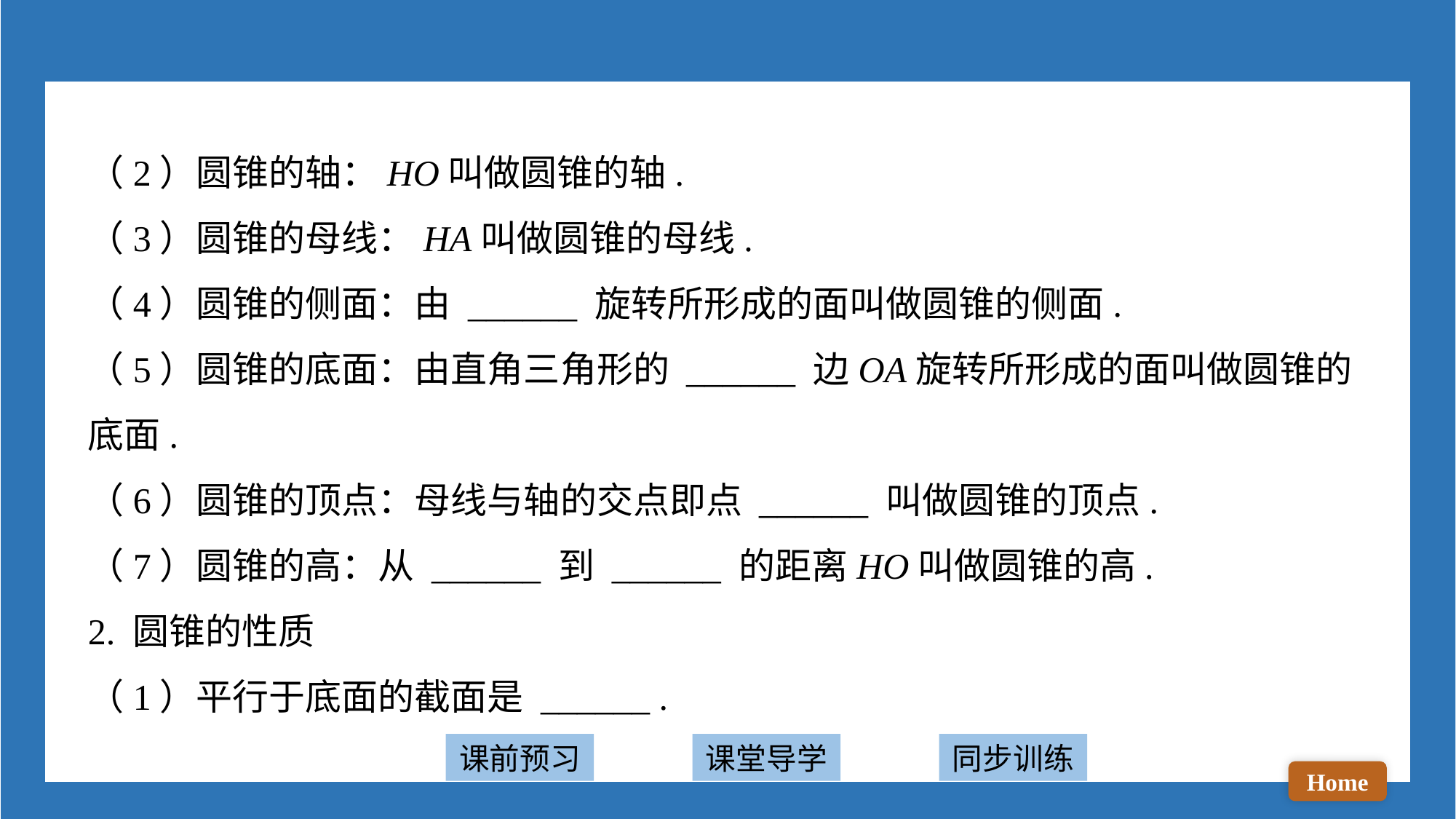

（2）圆锥的轴：HO叫做圆锥的轴.
（3）圆锥的母线：HA叫做圆锥的母线.
（4）圆锥的侧面：由 ______ 旋转所形成的面叫做圆锥的侧面.
（5）圆锥的底面：由直角三角形的 ______ 边OA旋转所形成的面叫做圆锥的底面.
（6）圆锥的顶点：母线与轴的交点即点 ______ 叫做圆锥的顶点.
（7）圆锥的高：从 ______ 到 ______ 的距离HO叫做圆锥的高.
2. 圆锥的性质
（1）平行于底面的截面是 ______ .